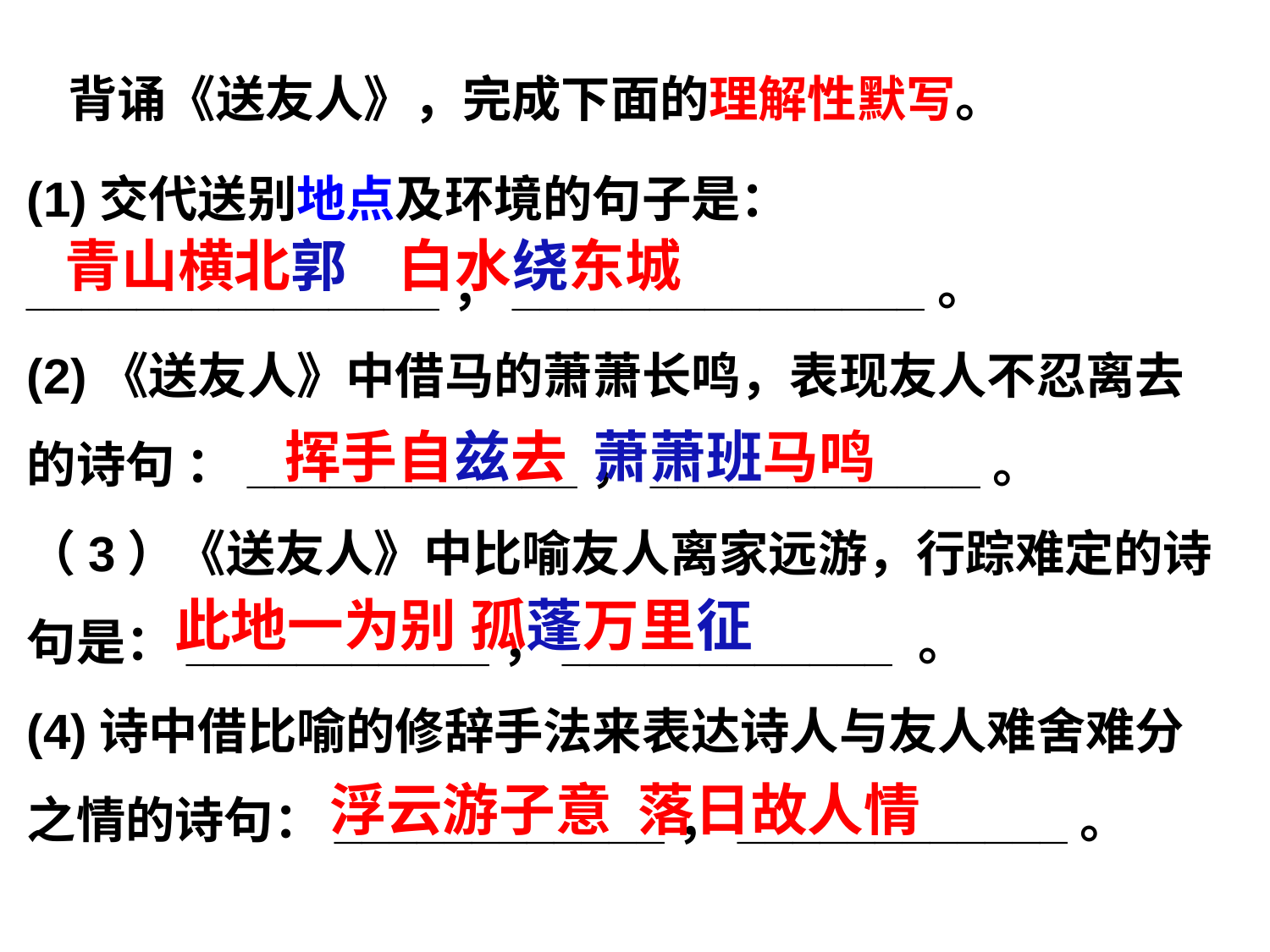

背诵《送友人》，完成下面的理解性默写。
(1)交代送别地点及环境的句子是：
_______________，_______________。
(2)《送友人》中借马的萧萧长鸣，表现友人不忍离去的诗句 ：____________，____________。
（3）《送友人》中比喻友人离家远游，行踪难定的诗句是：___________，____________ 。
(4)诗中借比喻的修辞手法来表达诗人与友人难舍难分之情的诗句：____________，____________。
青山横北郭    白水绕东城
挥手自兹去  萧萧班马鸣
此地一为别 孤蓬万里征
浮云游子意  落日故人情